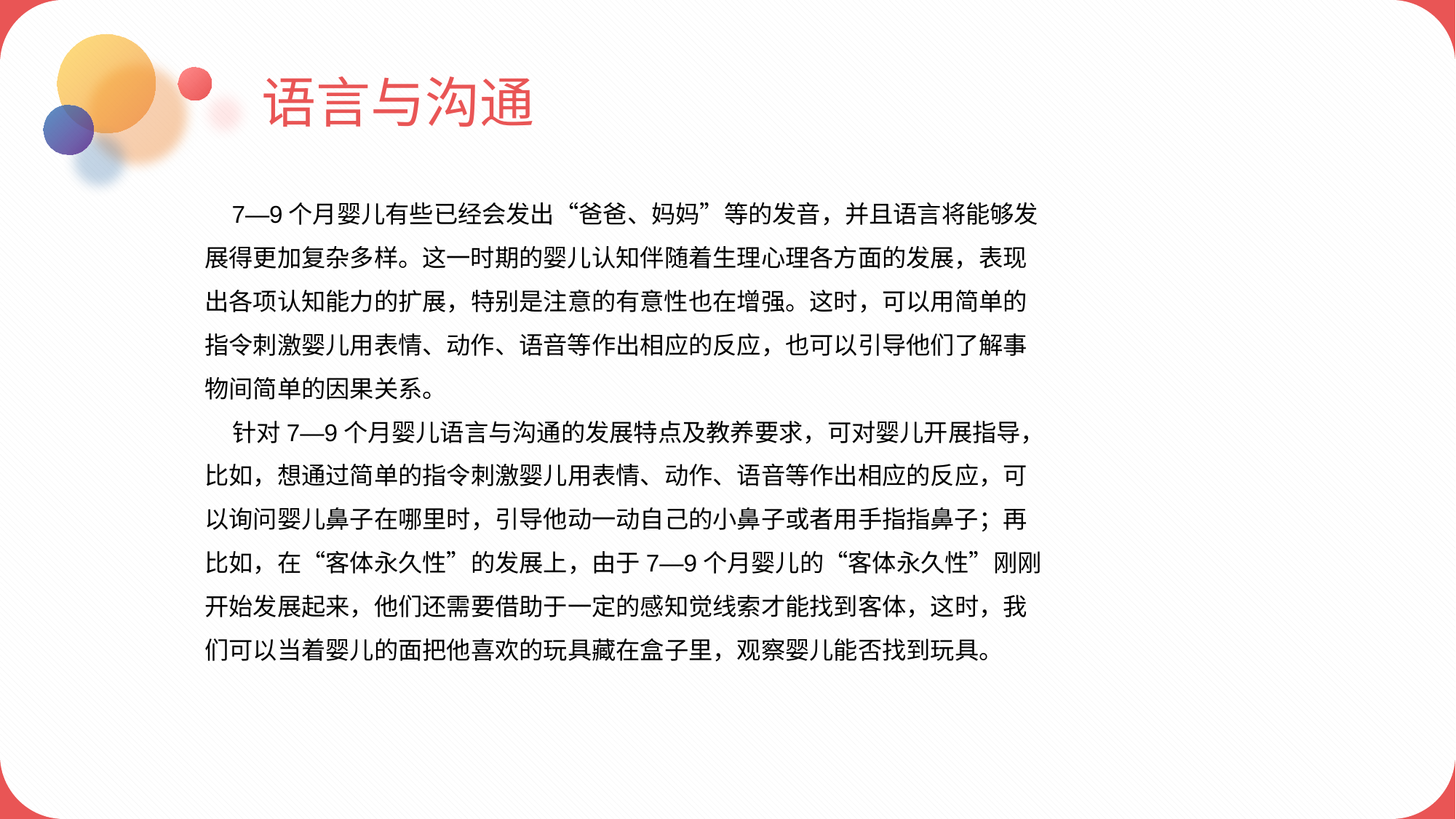

语言与沟通
    7—9个月婴儿有些已经会发出“爸爸、妈妈”等的发音，并且语言将能够发展得更加复杂多样。这一时期的婴儿认知伴随着生理心理各方面的发展，表现出各项认知能力的扩展，特别是注意的有意性也在增强。这时，可以用简单的指令刺激婴儿用表情、动作、语音等作出相应的反应，也可以引导他们了解事物间简单的因果关系。
    针对7—9个月婴儿语言与沟通的发展特点及教养要求，可对婴儿开展指导，比如，想通过简单的指令刺激婴儿用表情、动作、语音等作出相应的反应，可以询问婴儿鼻子在哪里时，引导他动一动自己的小鼻子或者用手指指鼻子；再比如，在“客体永久性”的发展上，由于7—9个月婴儿的“客体永久性”刚刚开始发展起来，他们还需要借助于一定的感知觉线索才能找到客体，这时，我们可以当着婴儿的面把他喜欢的玩具藏在盒子里，观察婴儿能否找到玩具。